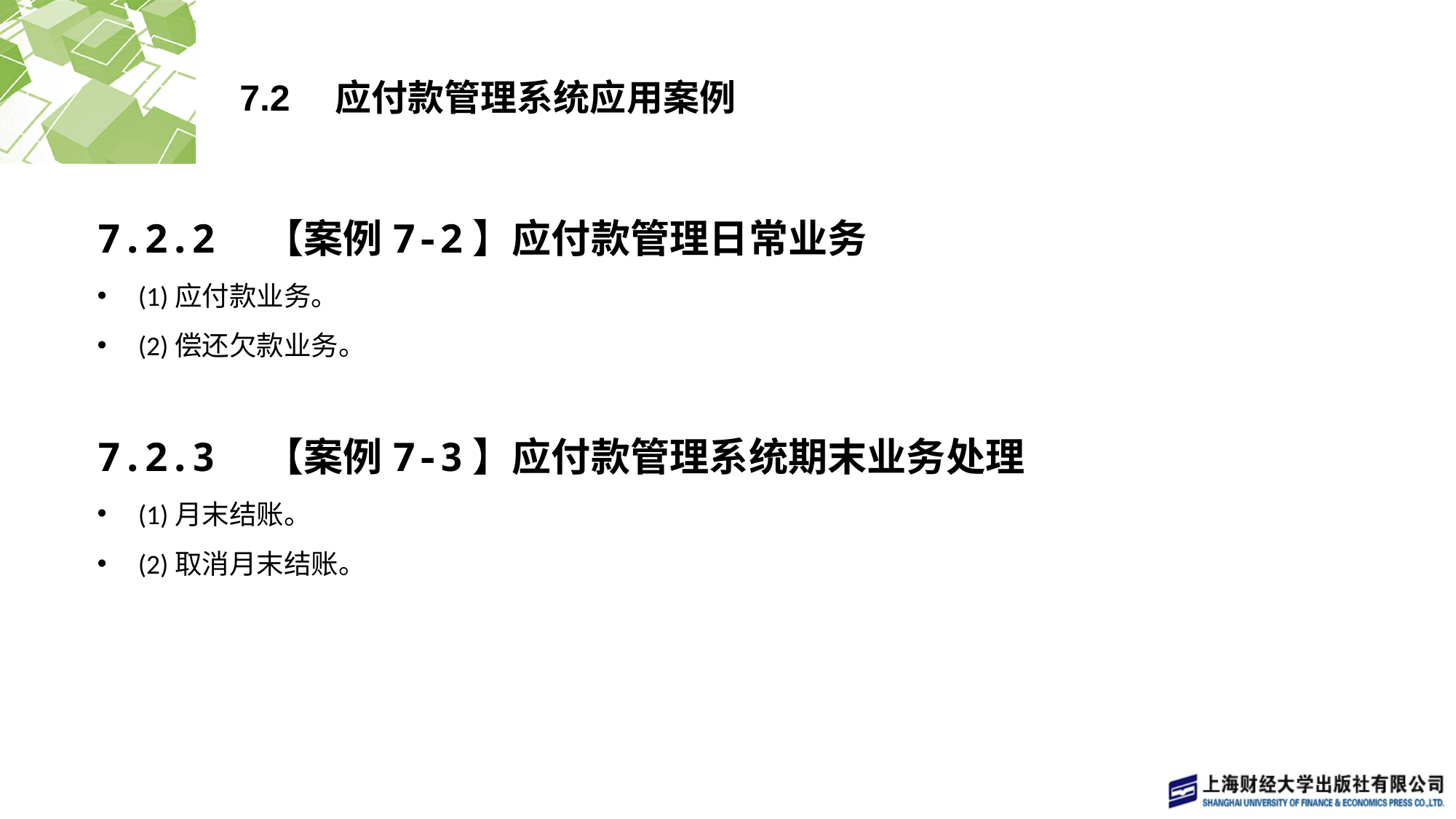

# 7.2　应付款管理系统应用案例
7.2.2　【案例7-2】应付款管理日常业务
(1)应付款业务。
(2)偿还欠款业务。

7.2.3　【案例7-3】应付款管理系统期末业务处理
(1)月末结账。
(2)取消月末结账。